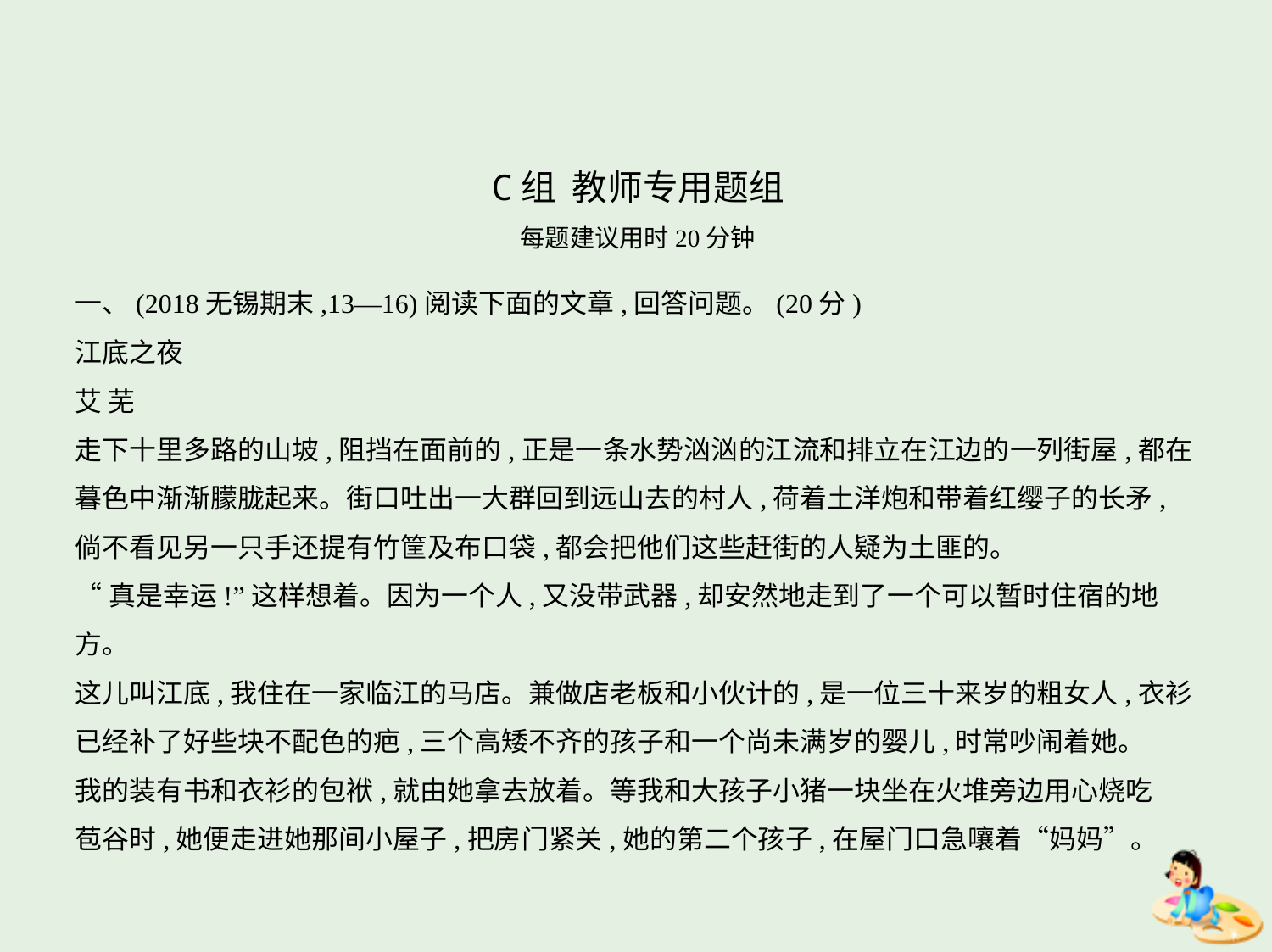

C组  教师专用题组
每题建议用时20分钟
一、(2018无锡期末,13—16)阅读下面的文章,回答问题。(20分)
江底之夜
艾 芜
走下十里多路的山坡,阻挡在面前的,正是一条水势汹汹的江流和排立在江边的一列街屋,都在
暮色中渐渐朦胧起来。街口吐出一大群回到远山去的村人,荷着土洋炮和带着红缨子的长矛,
倘不看见另一只手还提有竹筐及布口袋,都会把他们这些赶街的人疑为土匪的。
“真是幸运!”这样想着。因为一个人,又没带武器,却安然地走到了一个可以暂时住宿的地
方。
这儿叫江底,我住在一家临江的马店。兼做店老板和小伙计的,是一位三十来岁的粗女人,衣衫
已经补了好些块不配色的疤,三个高矮不齐的孩子和一个尚未满岁的婴儿,时常吵闹着她。
我的装有书和衣衫的包袱,就由她拿去放着。等我和大孩子小猪一块坐在火堆旁边用心烧吃
苞谷时,她便走进她那间小屋子,把房门紧关,她的第二个孩子,在屋门口急嚷着“妈妈”。